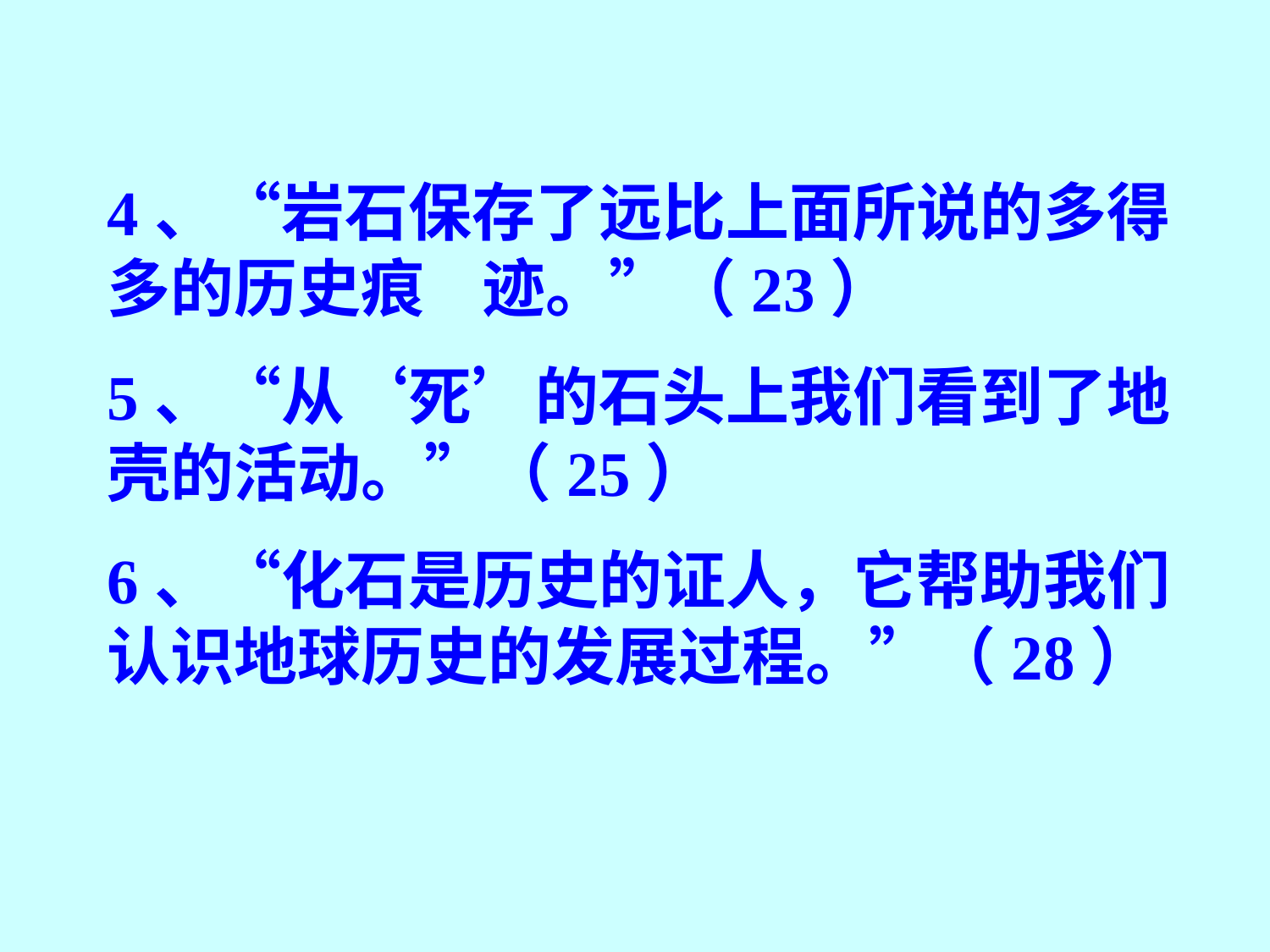

4、“岩石保存了远比上面所说的多得多的历史痕    迹。”（23）
5、“从‘死’的石头上我们看到了地壳的活动。”（25）
6、“化石是历史的证人，它帮助我们认识地球历史的发展过程。”（28）